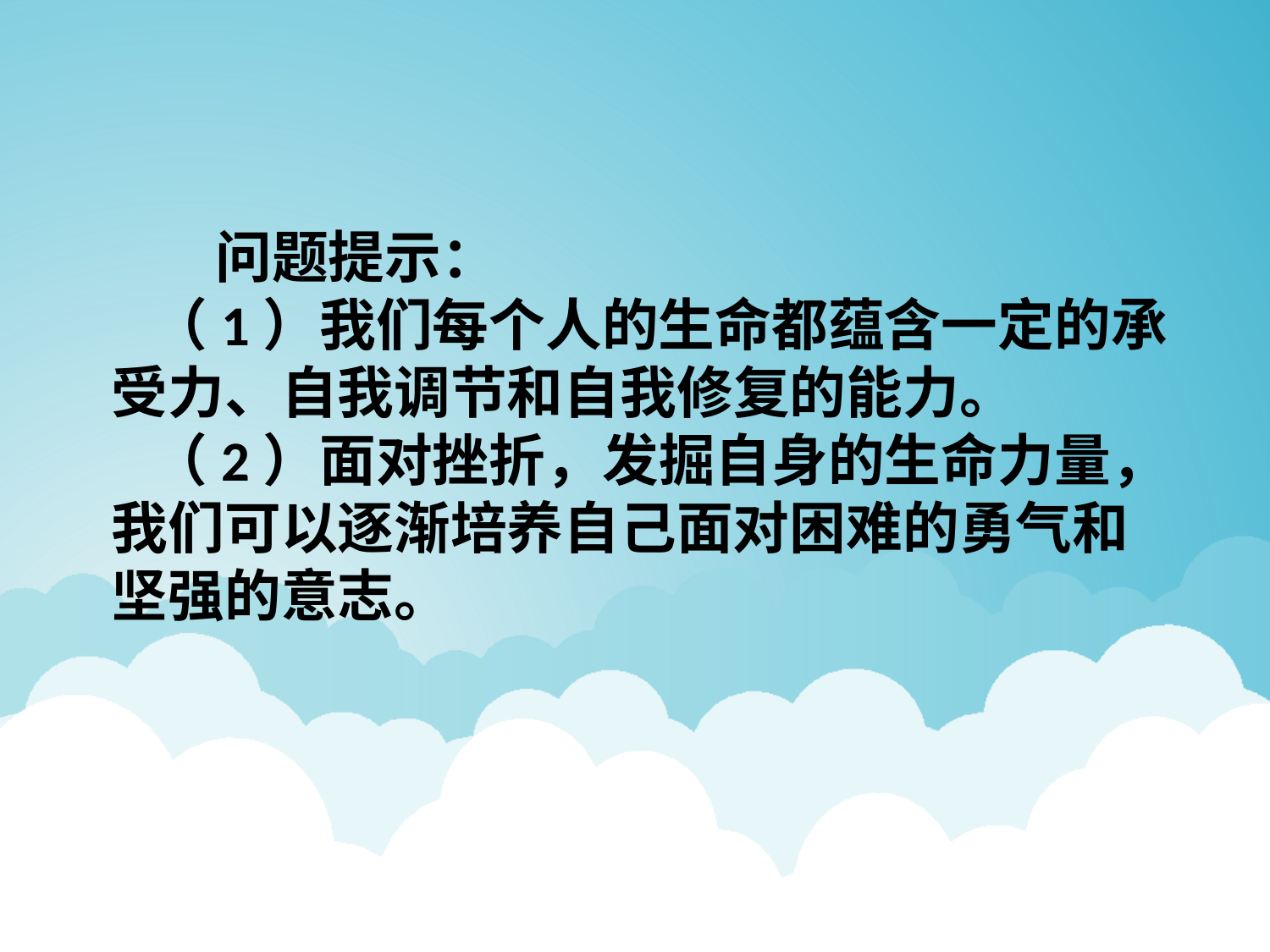

问题提示：
  （1）我们每个人的生命都蕴含一定的承受力、自我调节和自我修复的能力。
  （2）面对挫折，发掘自身的生命力量，我们可以逐渐培养自己面对困难的勇气和坚强的意志。